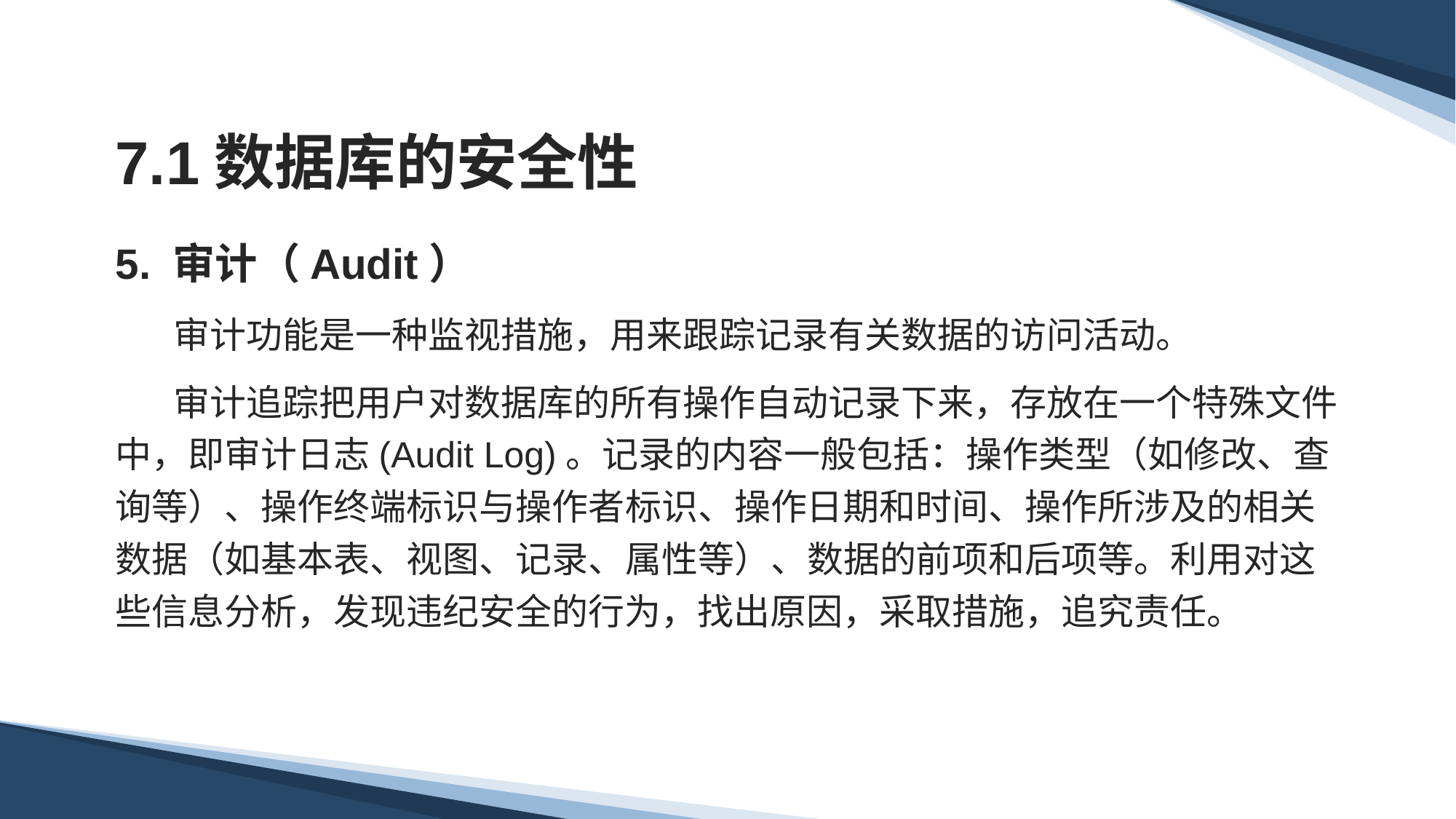

# 7.1数据库的安全性
5. 审计（Audit）
      审计功能是一种监视措施，用来跟踪记录有关数据的访问活动。
      审计追踪把用户对数据库的所有操作自动记录下来，存放在一个特殊文件中，即审计日志(Audit Log)。记录的内容一般包括：操作类型（如修改、查询等）、操作终端标识与操作者标识、操作日期和时间、操作所涉及的相关数据（如基本表、视图、记录、属性等）、数据的前项和后项等。利用对这些信息分析，发现违纪安全的行为，找出原因，采取措施，追究责任。